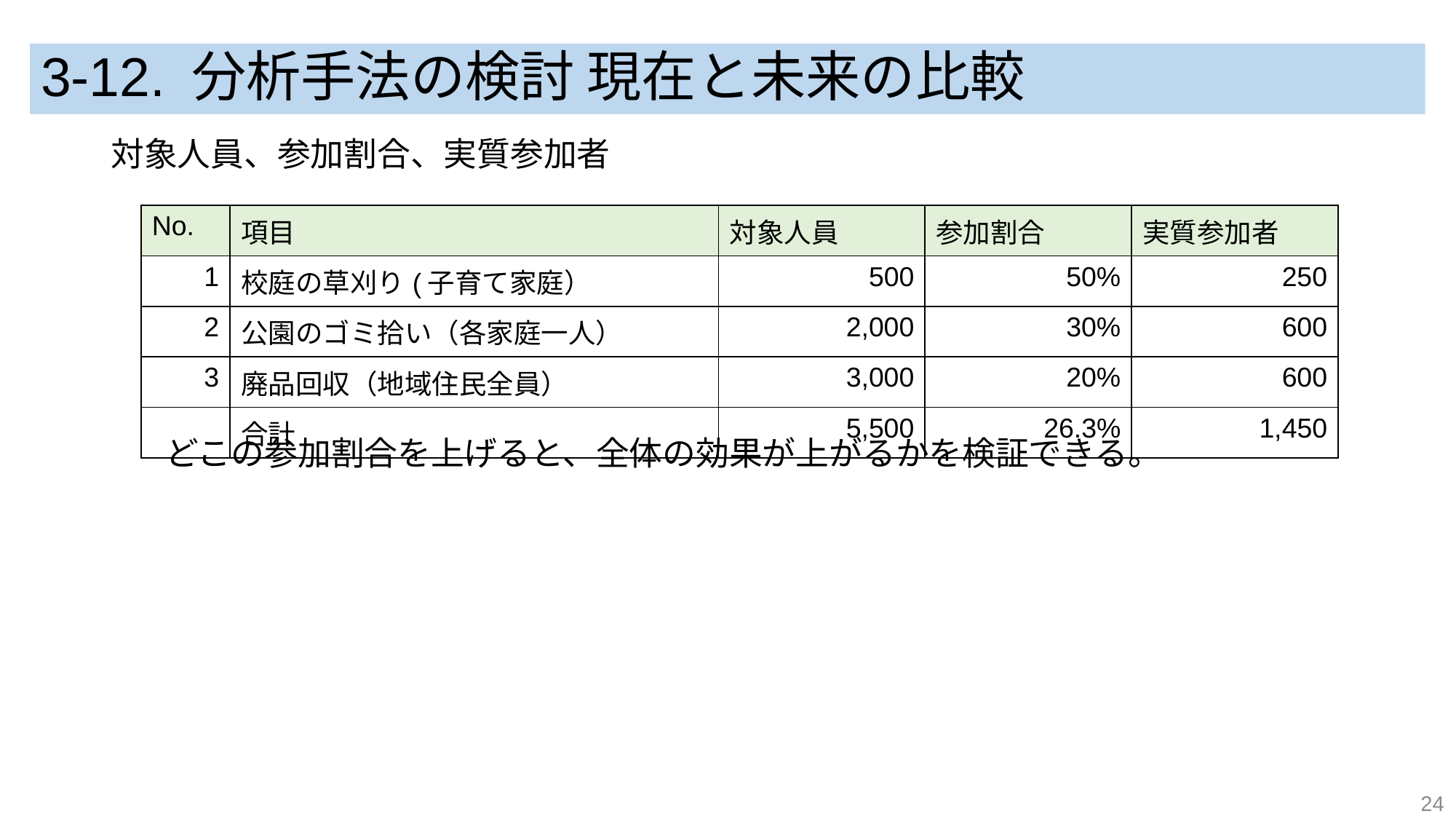

# 3-12. 分析手法の検討 現在と未来の比較
対象人員、参加割合、実質参加者

どこの参加割合を上げると、全体の効果が上がるかを検証できる。
| No. | 項目 | 対象人員 | 参加割合 | 実質参加者 |
| --- | --- | --- | --- | --- |
| 1 | 校庭の草刈り(子育て家庭） | 500 | 50% | 250 |
| 2 | 公園のゴミ拾い（各家庭一人） | 2,000 | 30% | 600 |
| 3 | 廃品回収（地域住民全員） | 3,000 | 20% | 600 |
|  | 合計 | 5,500 | 26.3% | 1,450 |
24